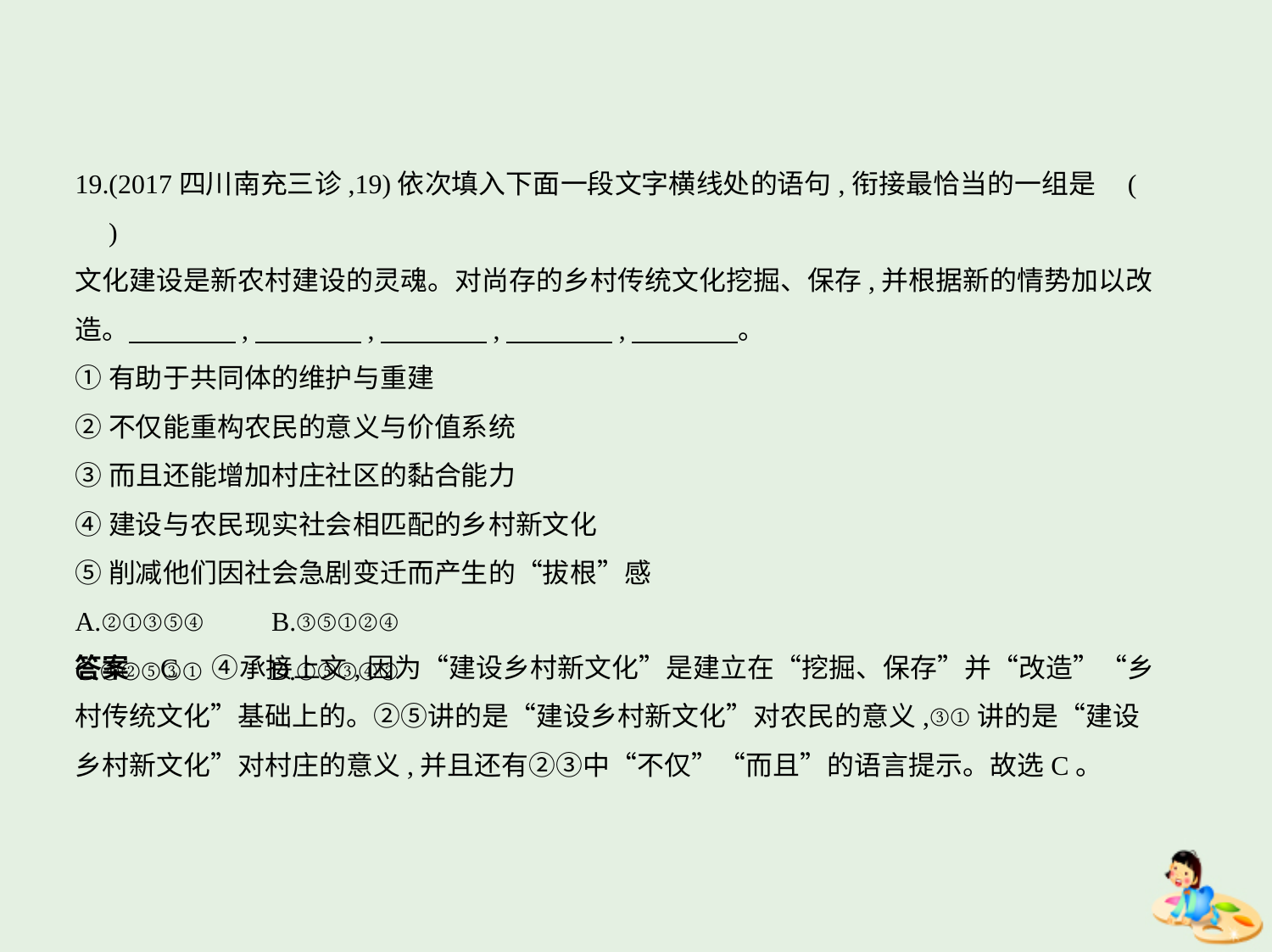

19.(2017四川南充三诊,19)依次填入下面一段文字横线处的语句,衔接最恰当的一组是 (    　)
文化建设是新农村建设的灵魂。对尚存的乡村传统文化挖掘、保存,并根据新的情势加以改
造。　　　    ,　　　    ,　　　    ,　　　    ,　　　    。
①有助于共同体的维护与重建
②不仅能重构农民的意义与价值系统
③而且还能增加村庄社区的黏合能力
④建设与农民现实社会相匹配的乡村新文化
⑤削减他们因社会急剧变迁而产生的“拔根”感
A.②①③⑤④　　B.③⑤①②④
C.④②⑤③①　　D.①⑤③④②
答案    C　④承接上文,因为“建设乡村新文化”是建立在“挖掘、保存”并“改造”“乡
村传统文化”基础上的。②⑤讲的是“建设乡村新文化”对农民的意义,③①讲的是“建设
乡村新文化”对村庄的意义,并且还有②③中“不仅”“而且”的语言提示。故选C。